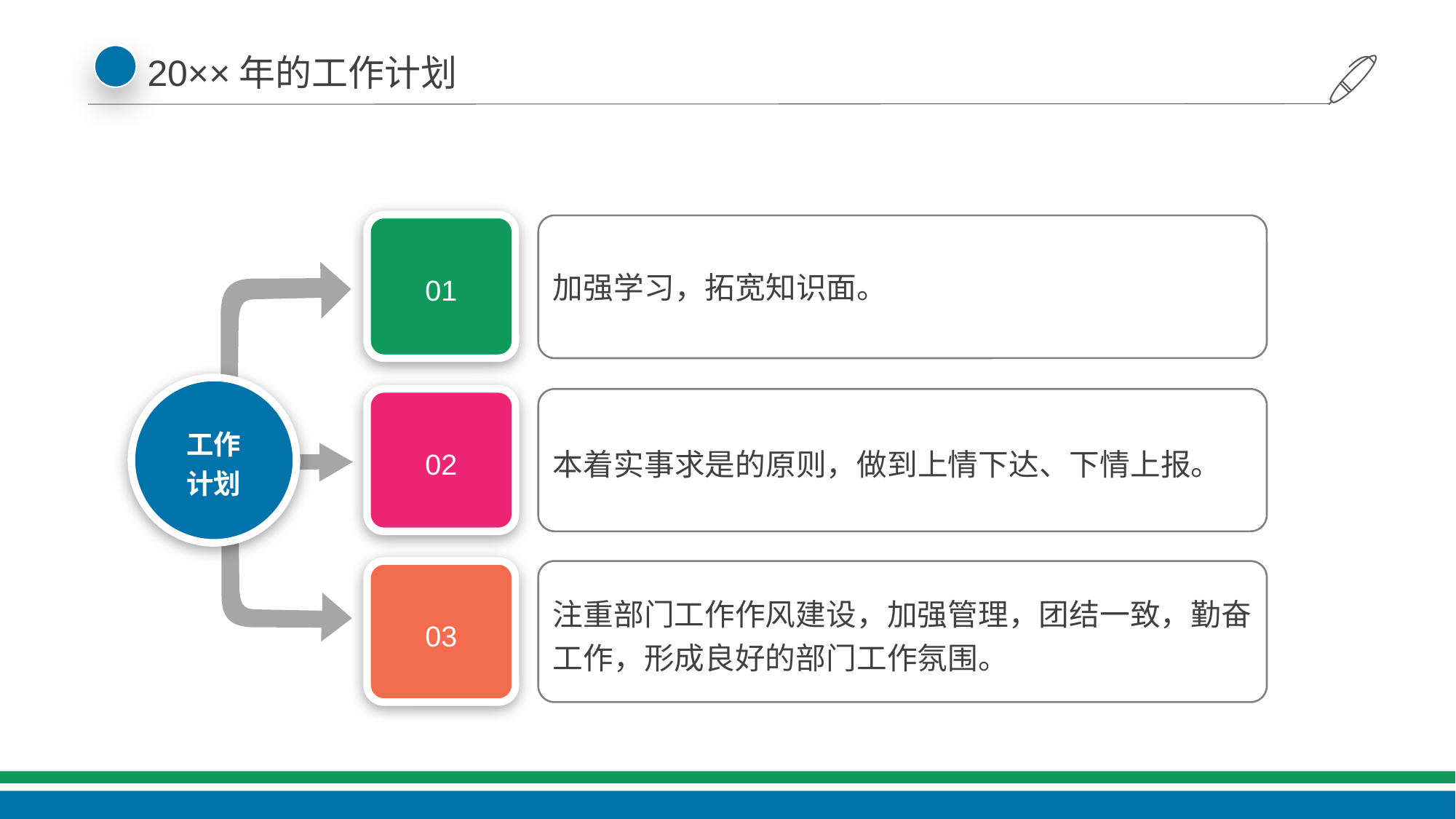

20××年的工作计划

01

加强学习，拓宽知识面。

工作
计划

02
本着实事求是的原则，做到上情下达、下情上报。

03
注重部门工作作风建设，加强管理，团结一致，勤奋工作，形成良好的部门工作氛围。